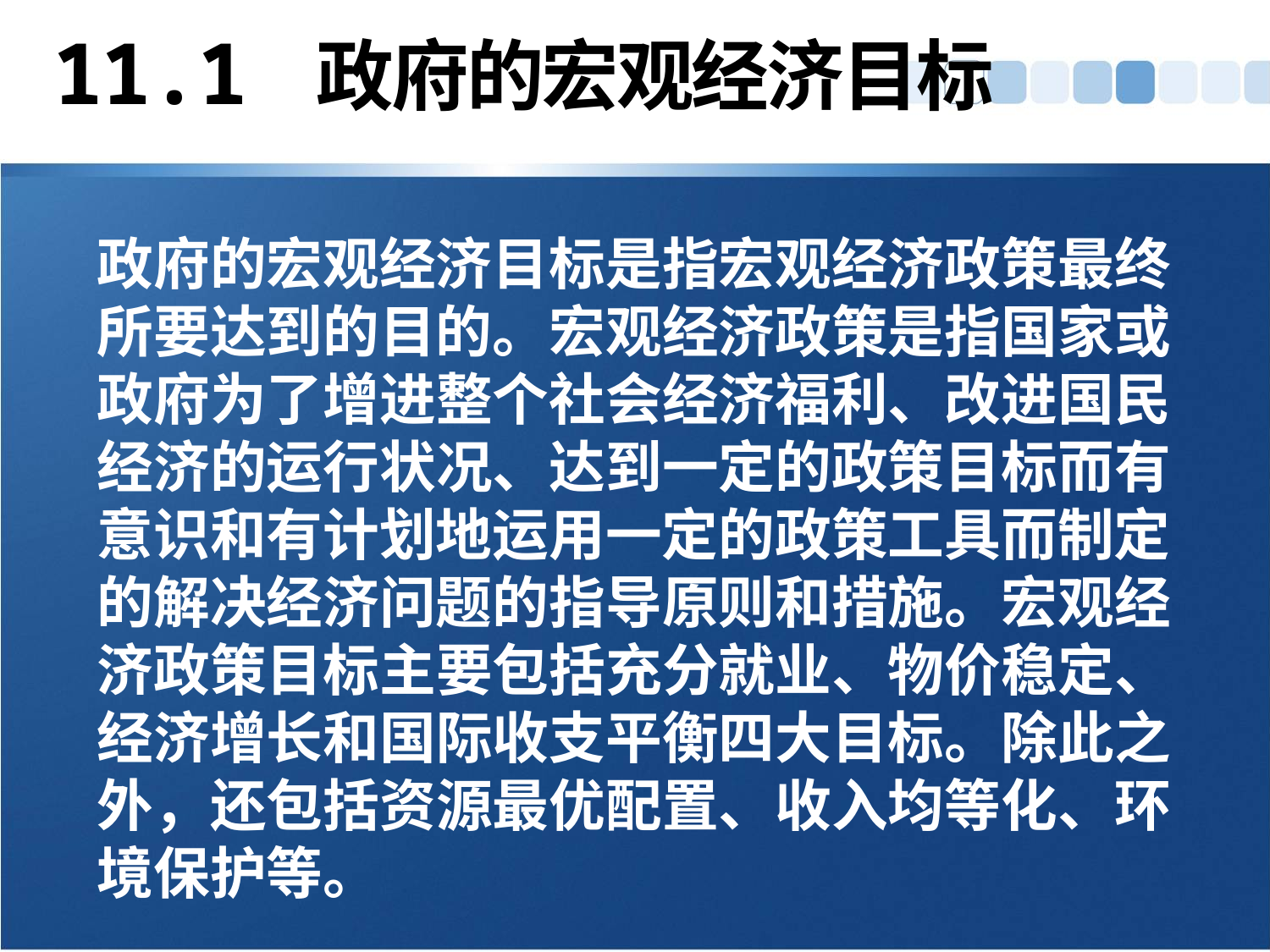

# 11.1 政府的宏观经济目标
政府的宏观经济目标是指宏观经济政策最终所要达到的目的。宏观经济政策是指国家或政府为了增进整个社会经济福利、改进国民经济的运行状况、达到一定的政策目标而有意识和有计划地运用一定的政策工具而制定的解决经济问题的指导原则和措施。宏观经济政策目标主要包括充分就业、物价稳定、经济增长和国际收支平衡四大目标。除此之外，还包括资源最优配置、收入均等化、环境保护等。